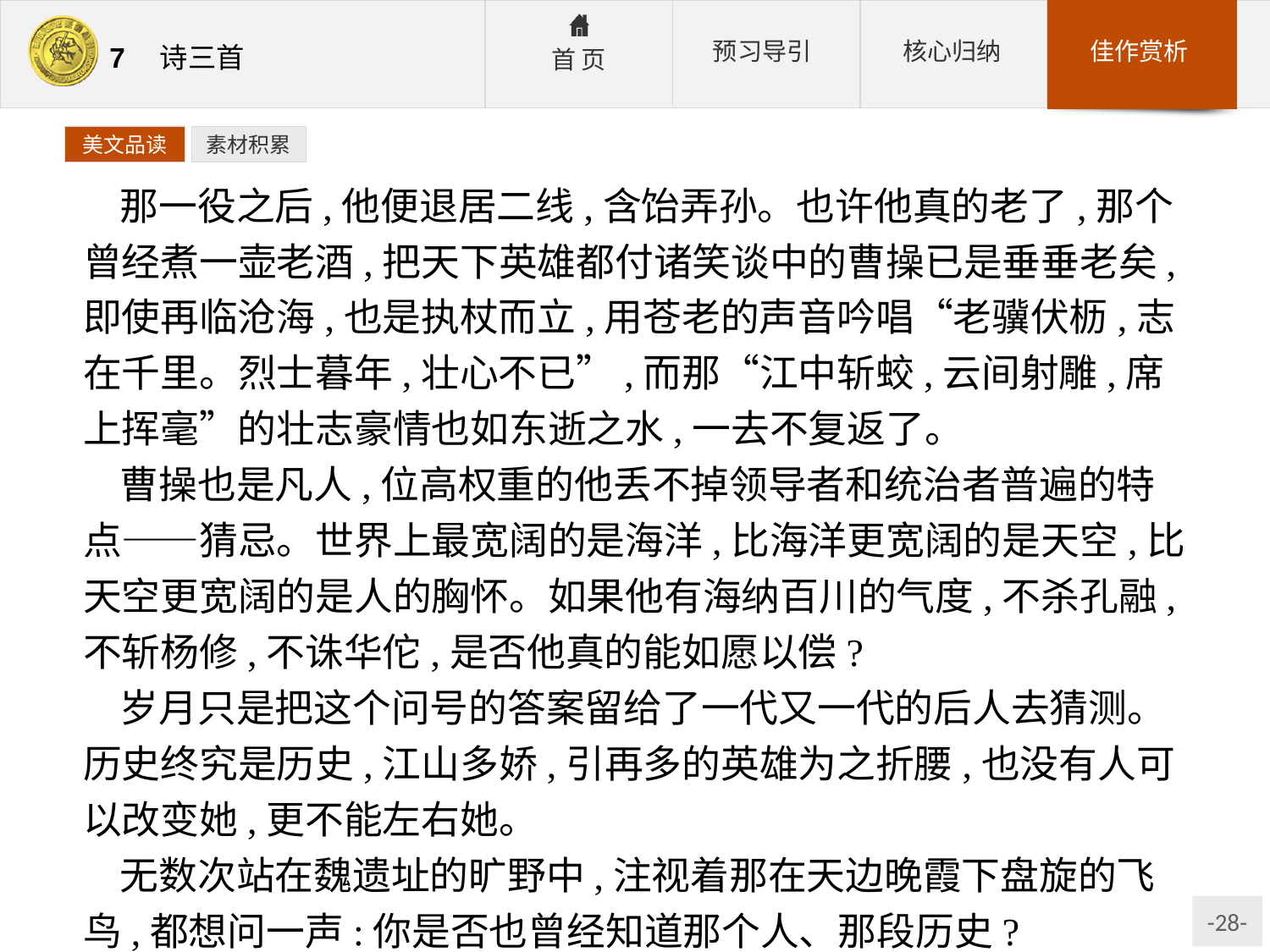

美文品读
素材积累
那一役之后,他便退居二线,含饴弄孙。也许他真的老了,那个曾经煮一壶老酒,把天下英雄都付诸笑谈中的曹操已是垂垂老矣,即使再临沧海,也是执杖而立,用苍老的声音吟唱“老骥伏枥,志在千里。烈士暮年,壮心不已”,而那“江中斩蛟,云间射雕,席上挥毫”的壮志豪情也如东逝之水,一去不复返了。
曹操也是凡人,位高权重的他丢不掉领导者和统治者普遍的特点——猜忌。世界上最宽阔的是海洋,比海洋更宽阔的是天空,比天空更宽阔的是人的胸怀。如果他有海纳百川的气度,不杀孔融,不斩杨修,不诛华佗,是否他真的能如愿以偿?
岁月只是把这个问号的答案留给了一代又一代的后人去猜测。历史终究是历史,江山多娇,引再多的英雄为之折腰,也没有人可以改变她,更不能左右她。
无数次站在魏遗址的旷野中,注视着那在天边晚霞下盘旋的飞鸟,都想问一声:你是否也曾经知道那个人、那段历史?